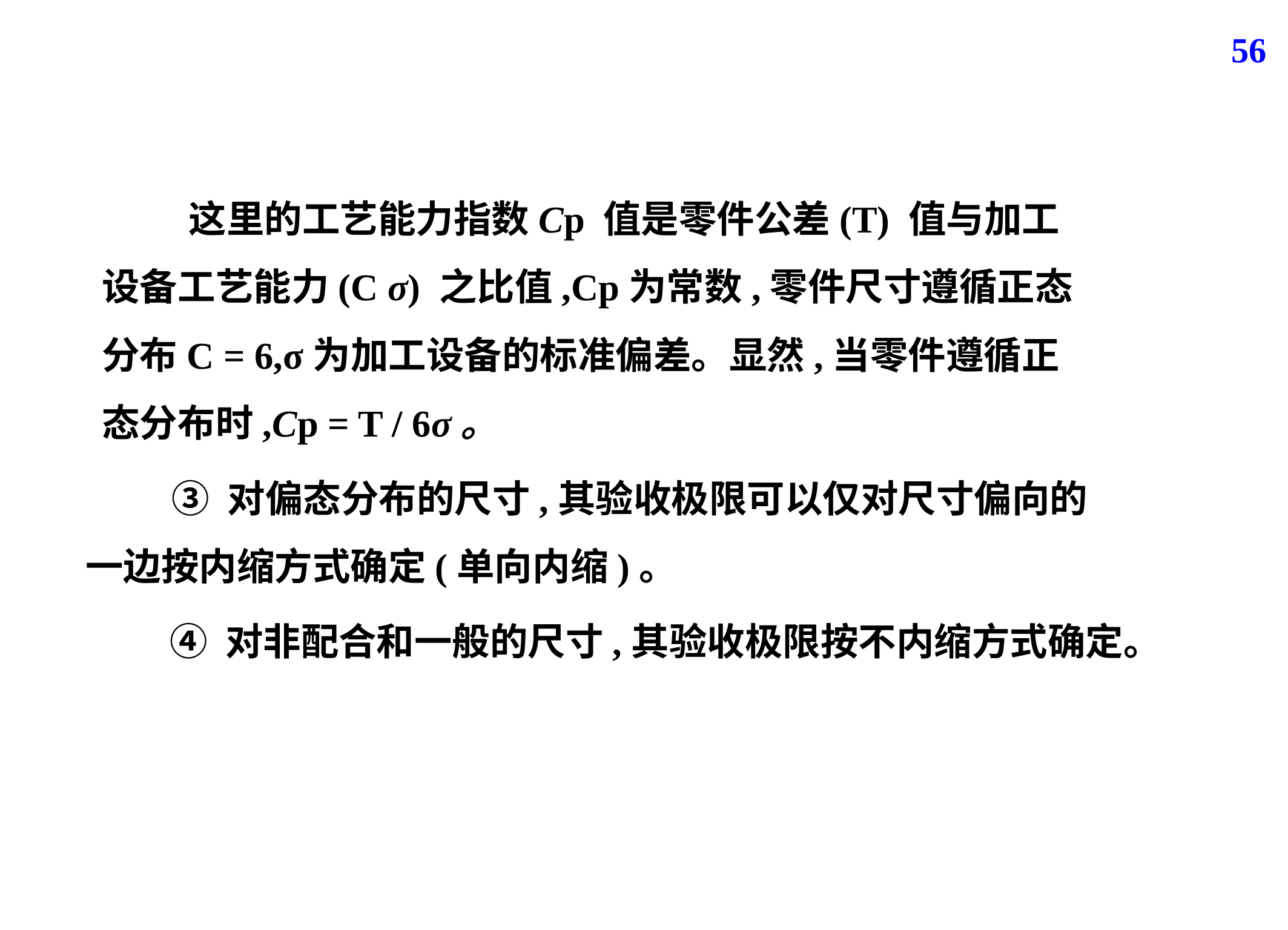

56
         这里的工艺能力指数Cp 值是零件公差(T) 值与加工设备工艺能力(C σ) 之比值,Cp为常数,零件尺寸遵循正态分布C = 6,σ为加工设备的标准偏差。显然,当零件遵循正态分布时,Cp = T / 6σ。
          ③ 对偏态分布的尺寸,其验收极限可以仅对尺寸偏向的一边按内缩方式确定(单向内缩)。
④ 对非配合和一般的尺寸,其验收极限按不内缩方式确定。